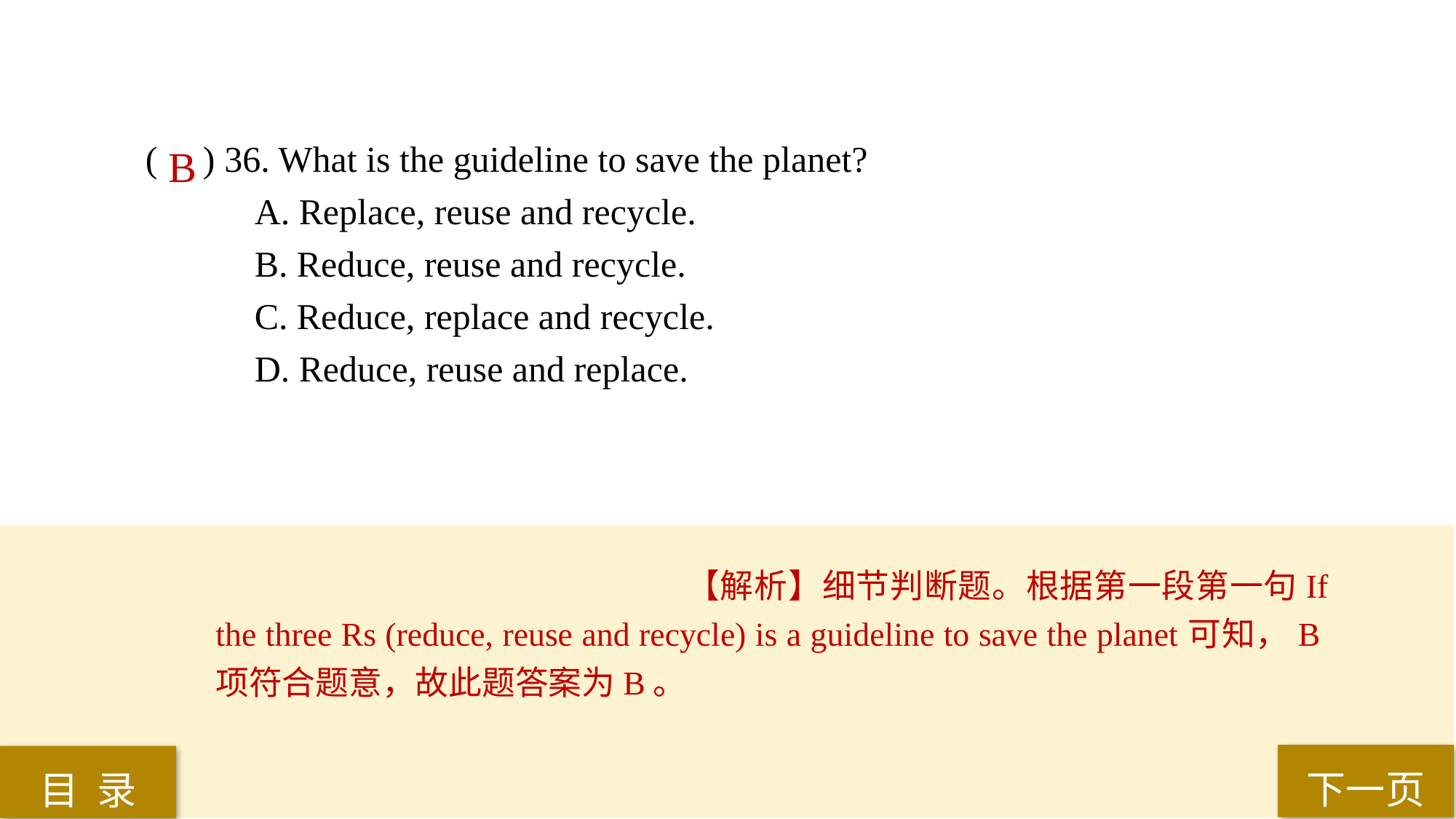

(     ) 36. What is the guideline to save the planet?
A. Replace, reuse and recycle.
B. Reduce, reuse and recycle.
C. Reduce, replace and recycle.
D. Reduce, reuse and replace.
B
【解析】细节判断题。根据第一段第一句If the three Rs (reduce, reuse and recycle) is a guideline to save the planet可知，B项符合题意，故此题答案为B。